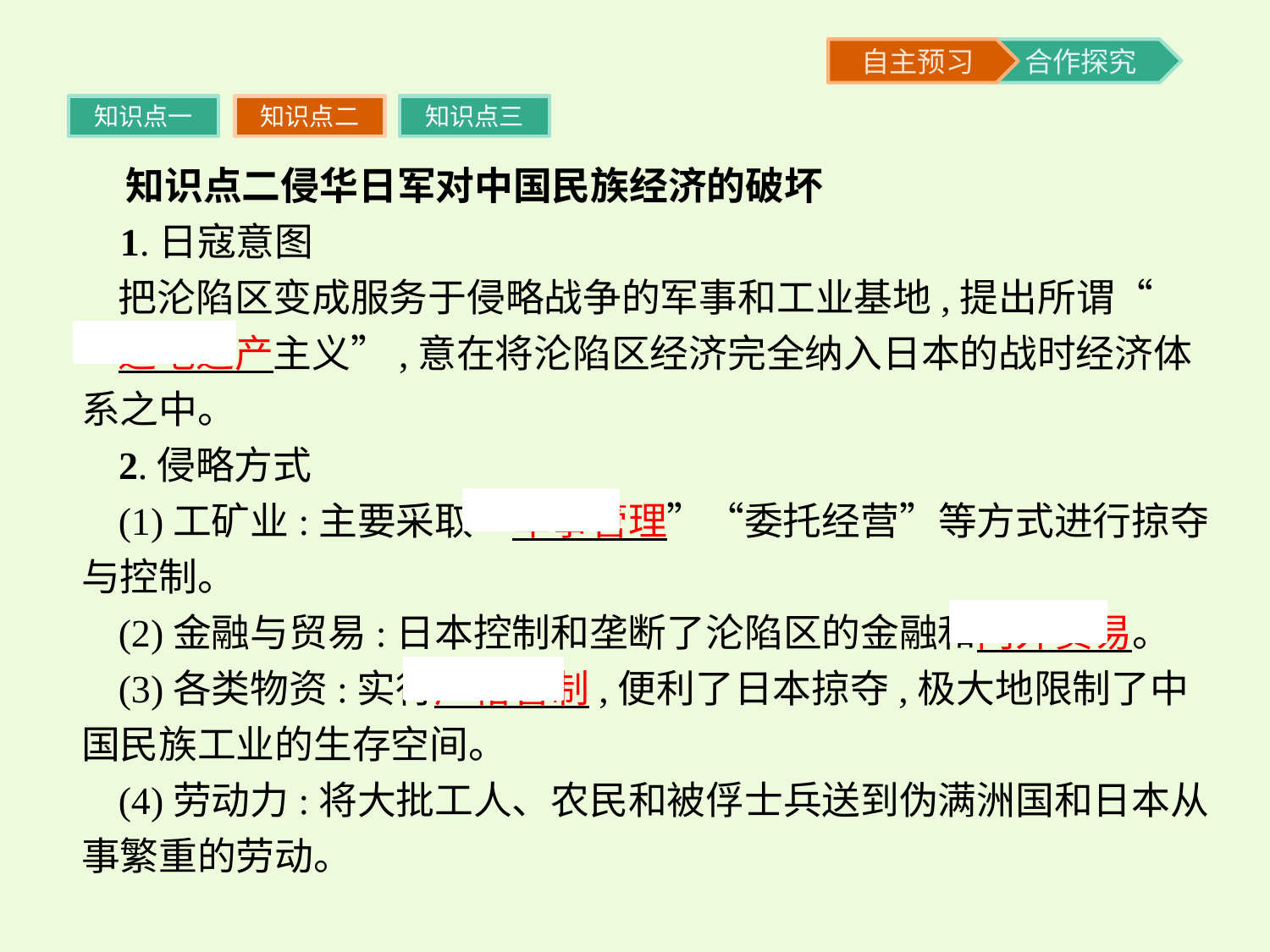

知识点一
知识点二
知识点三
    知识点二侵华日军对中国民族经济的破坏
    1.日寇意图
把沦陷区变成服务于侵略战争的军事和工业基地,提出所谓“
适地适产主义”,意在将沦陷区经济完全纳入日本的战时经济体系之中。
2.侵略方式
(1)工矿业:主要采取“军事管理”“委托经营”等方式进行掠夺与控制。
(2)金融与贸易:日本控制和垄断了沦陷区的金融和内外贸易。
(3)各类物资:实行严格管制,便利了日本掠夺,极大地限制了中国民族工业的生存空间。
(4)劳动力:将大批工人、农民和被俘士兵送到伪满洲国和日本从事繁重的劳动。